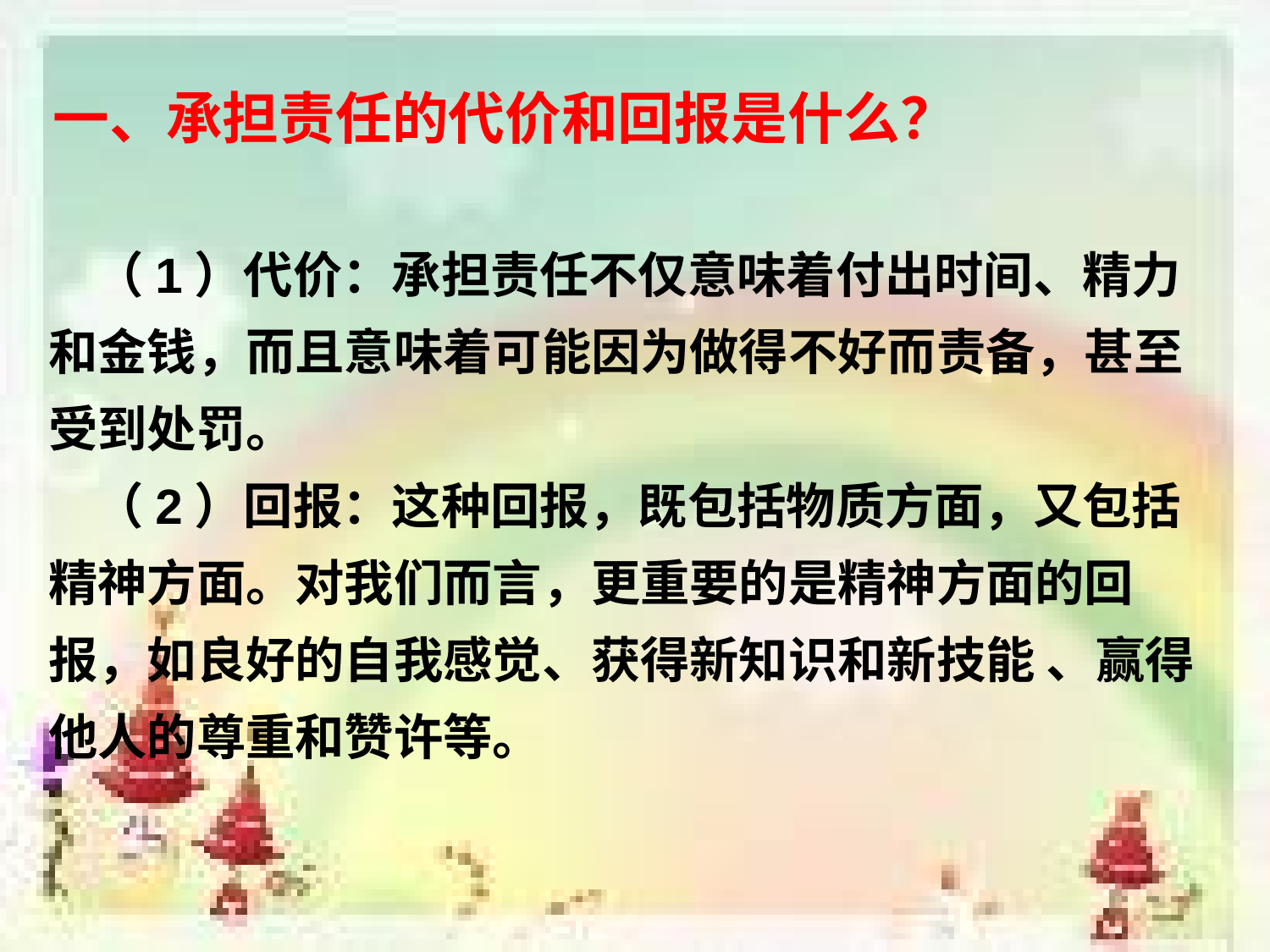

一、承担责任的代价和回报是什么？
   （1）代价：承担责任不仅意味着付出时间、精力和金钱，而且意味着可能因为做得不好而责备，甚至受到处罚。
   （2）回报：这种回报，既包括物质方面，又包括精神方面。对我们而言，更重要的是精神方面的回报，如良好的自我感觉、获得新知识和新技能 、赢得他人的尊重和赞许等。